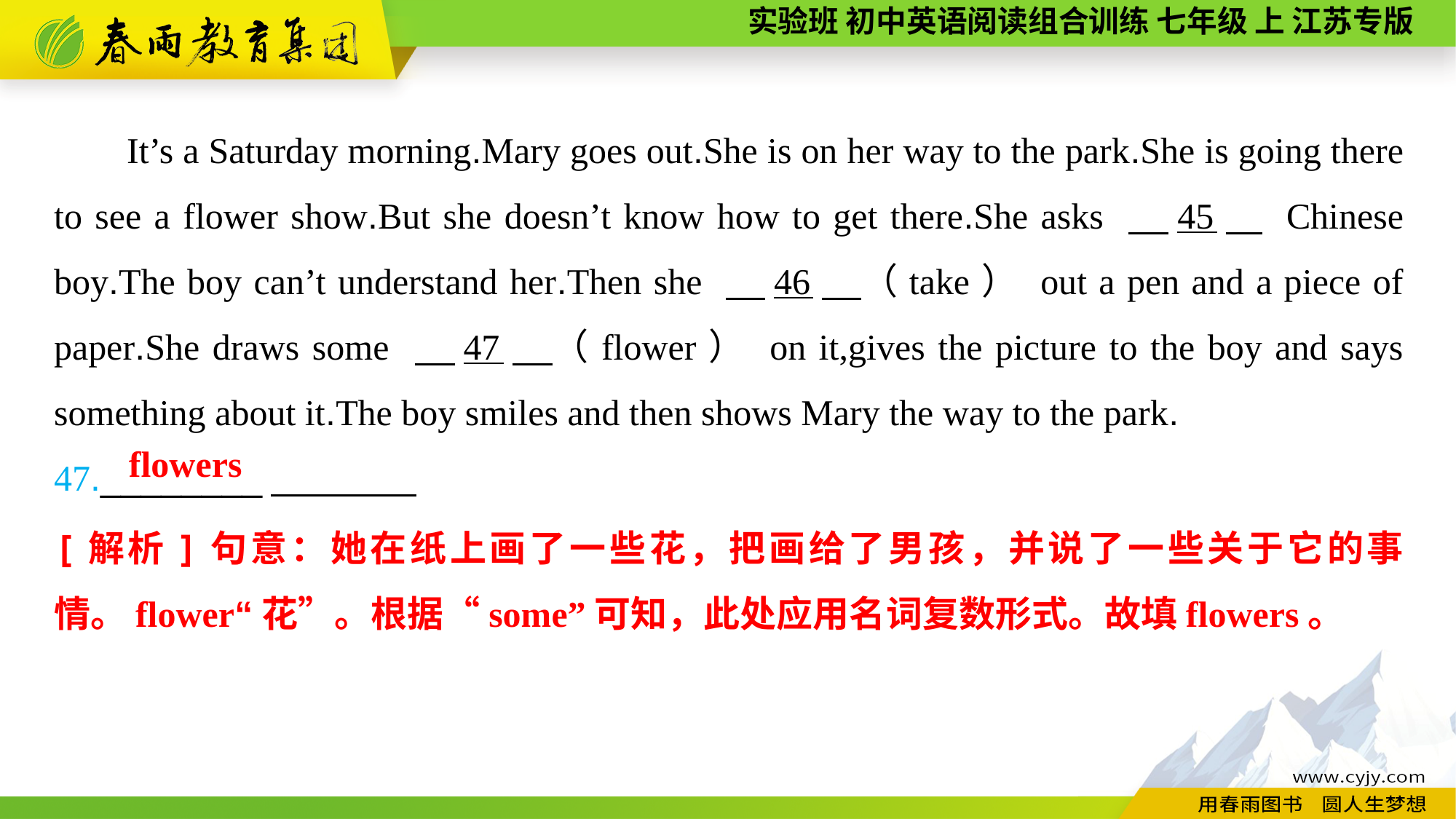

It’s a Saturday morning.Mary goes out.She is on her way to the park.She is going there to see a flower show.But she doesn’t know how to get there.She asks 　45　 Chinese boy.The boy can’t understand her.Then she 　46　（take） out a pen and a piece of paper.She draws some 　47　（flower） on it,gives the picture to the boy and says something about it.The boy smiles and then shows Mary the way to the park.
47.________
flowers
[解析]句意：她在纸上画了一些花，把画给了男孩，并说了一些关于它的事情。flower“花”。根据“some”可知，此处应用名词复数形式。故填flowers。